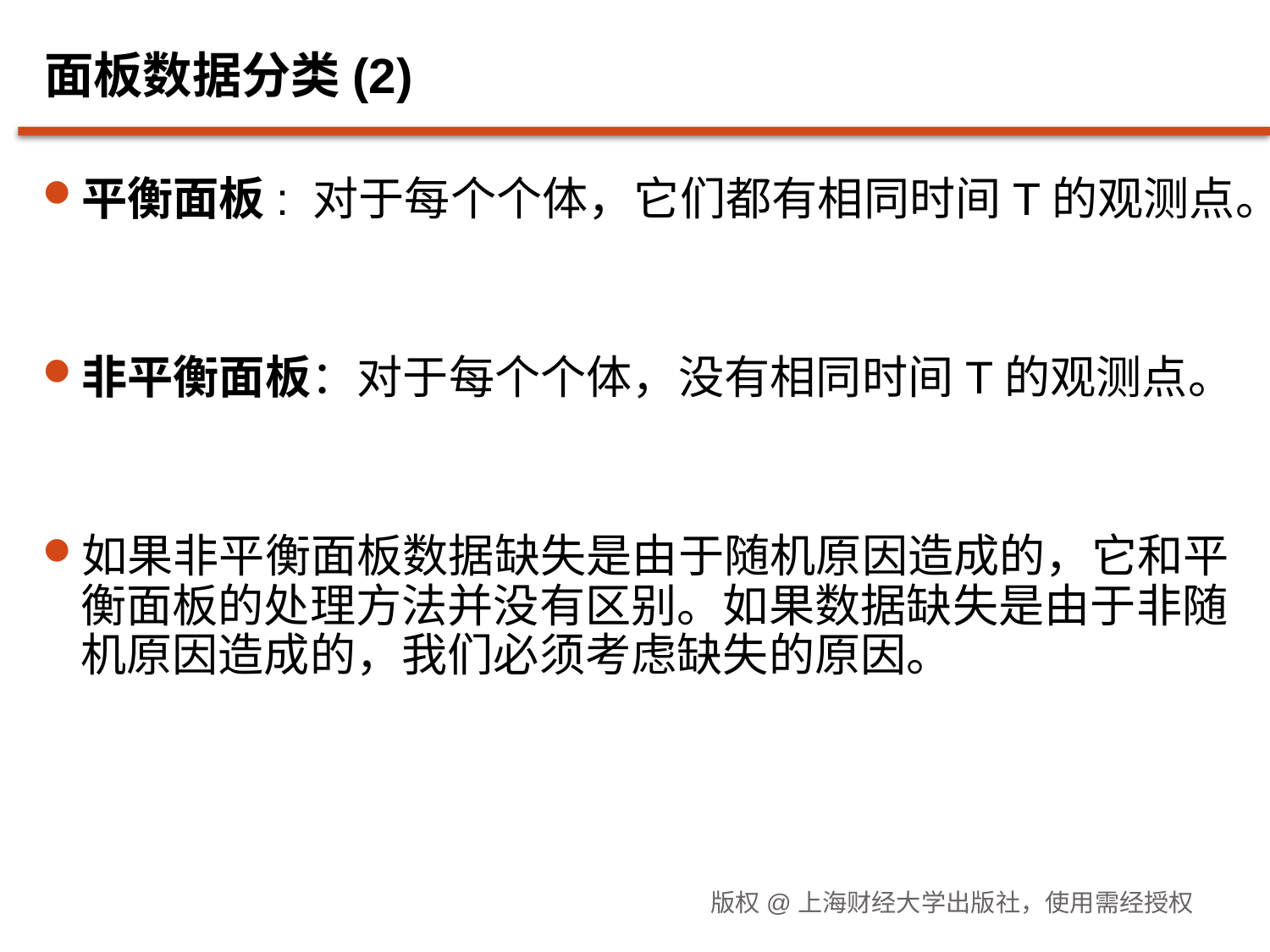

# 面板数据分类(2)
平衡面板: 对于每个个体，它们都有相同时间T的观测点。

非平衡面板：对于每个个体，没有相同时间T的观测点。

如果非平衡面板数据缺失是由于随机原因造成的，它和平衡面板的处理方法并没有区别。如果数据缺失是由于非随机原因造成的，我们必须考虑缺失的原因。

版权@上海财经大学出版社，使用需经授权